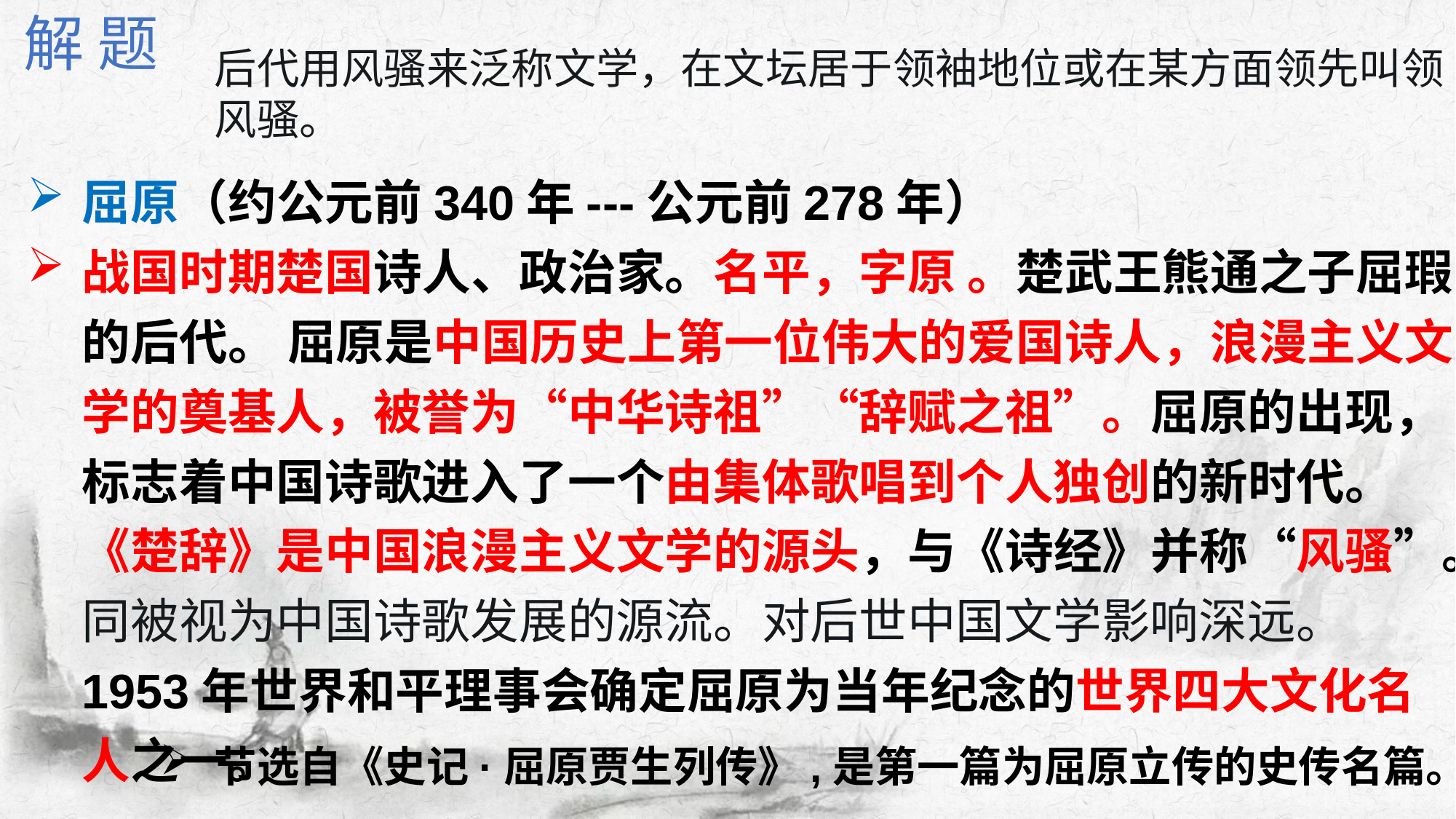

解 题
后代用风骚来泛称文学，在文坛居于领袖地位或在某方面领先叫领风骚。
屈原（约公元前340年---公元前278年）
战国时期楚国诗人、政治家。名平，字原 。楚武王熊通之子屈瑕的后代。 屈原是中国历史上第一位伟大的爱国诗人，浪漫主义文学的奠基人，被誉为“中华诗祖”“辞赋之祖”。屈原的出现，标志着中国诗歌进入了一个由集体歌唱到个人独创的新时代。《楚辞》是中国浪漫主义文学的源头，与《诗经》并称“风骚”。同被视为中国诗歌发展的源流。对后世中国文学影响深远。 1953年世界和平理事会确定屈原为当年纪念的世界四大文化名人之一。

节选自《史记·屈原贾生列传》,是第一篇为屈原立传的史传名篇。